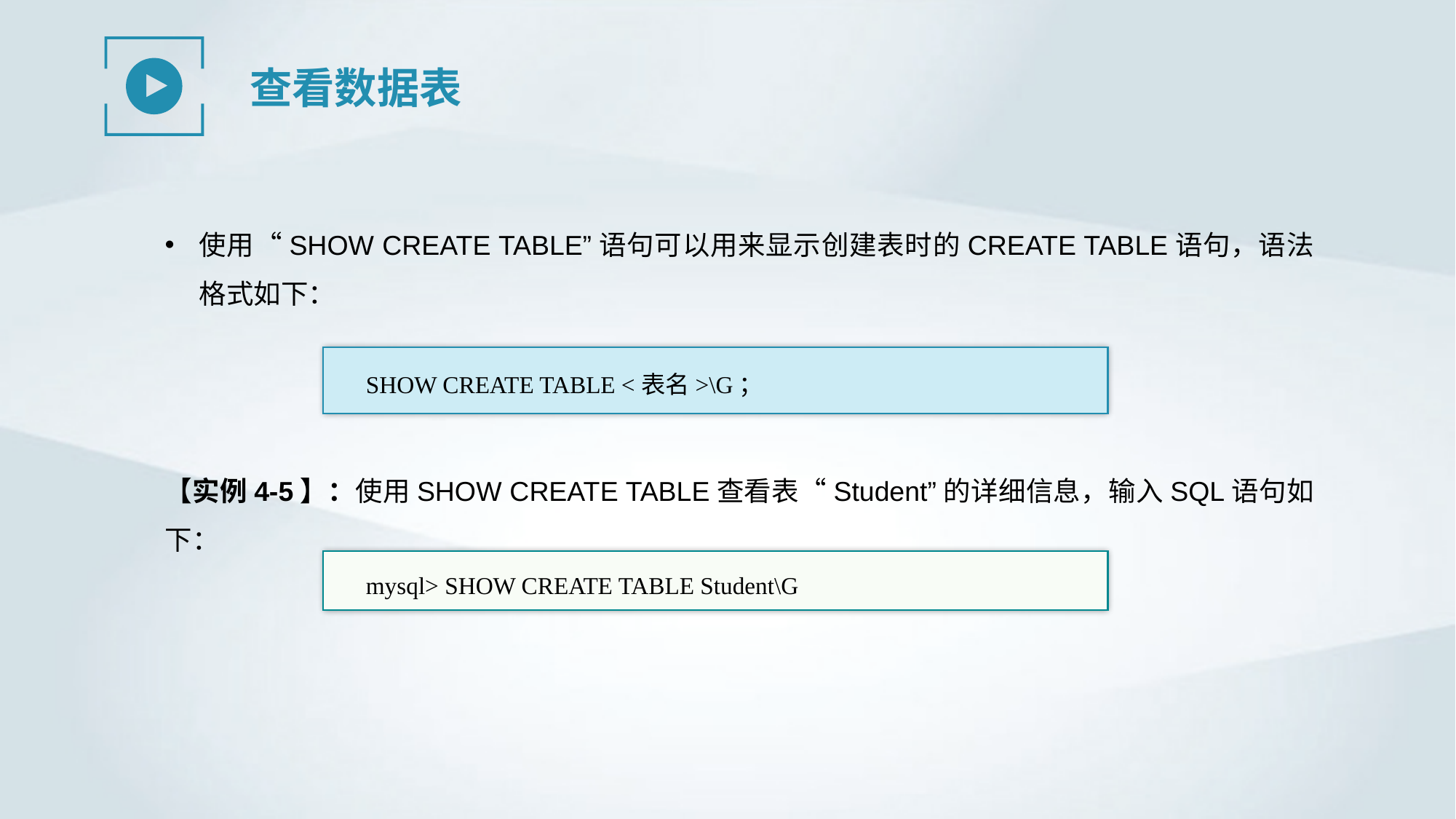

查看数据表
使用“SHOW CREATE TABLE”语句可以用来显示创建表时的CREATE TABLE语句，语法格式如下：
SHOW CREATE TABLE <表名>\G；
【实例4-5】：使用SHOW CREATE TABLE查看表“Student”的详细信息，输入SQL语句如下：
mysql> SHOW CREATE TABLE Student\G